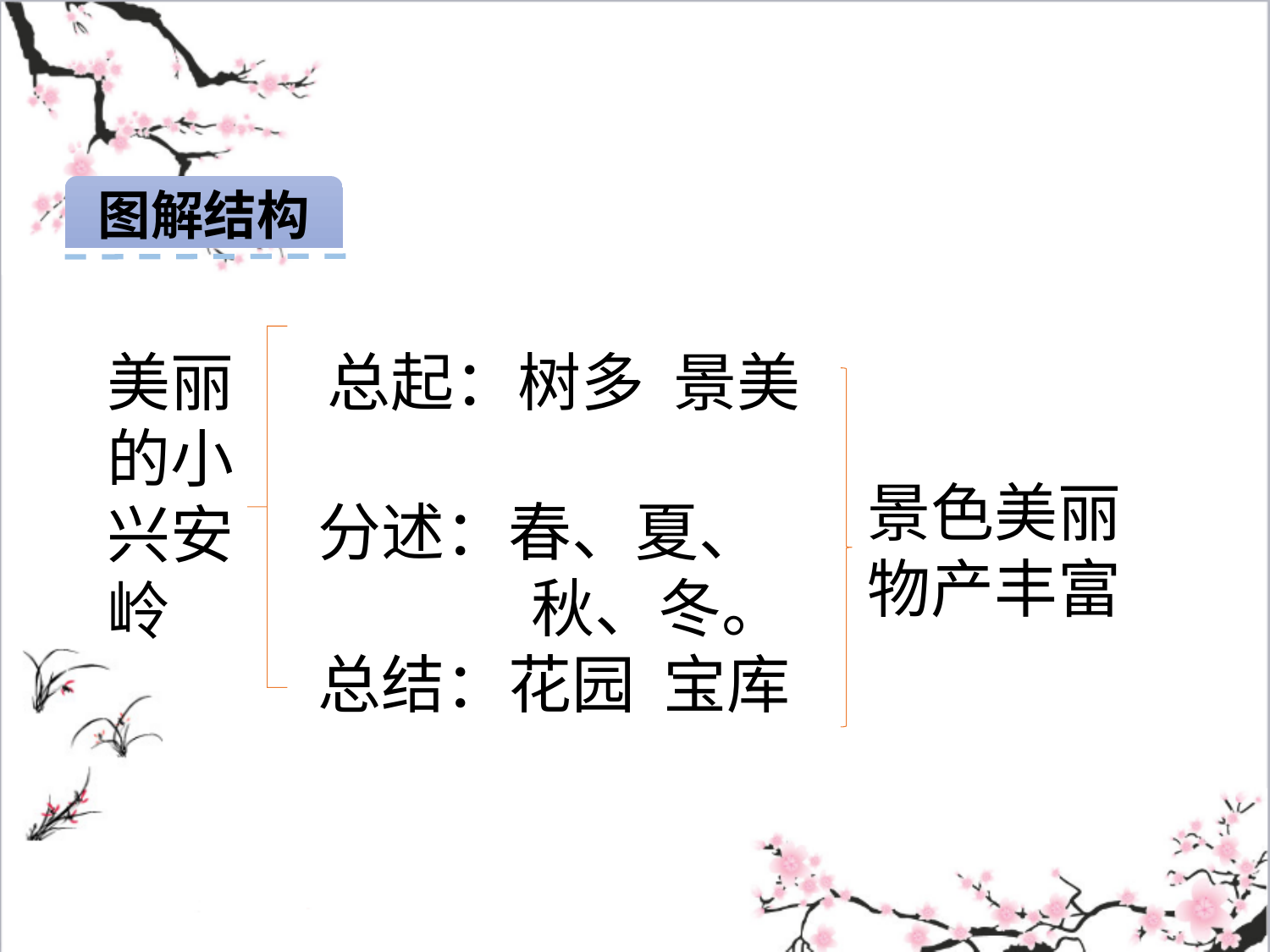

图解结构

总起：树多  景美
美丽的小兴安岭

景色美丽
物产丰富
分述：春、夏、
              秋、冬。
总结：花园  宝库